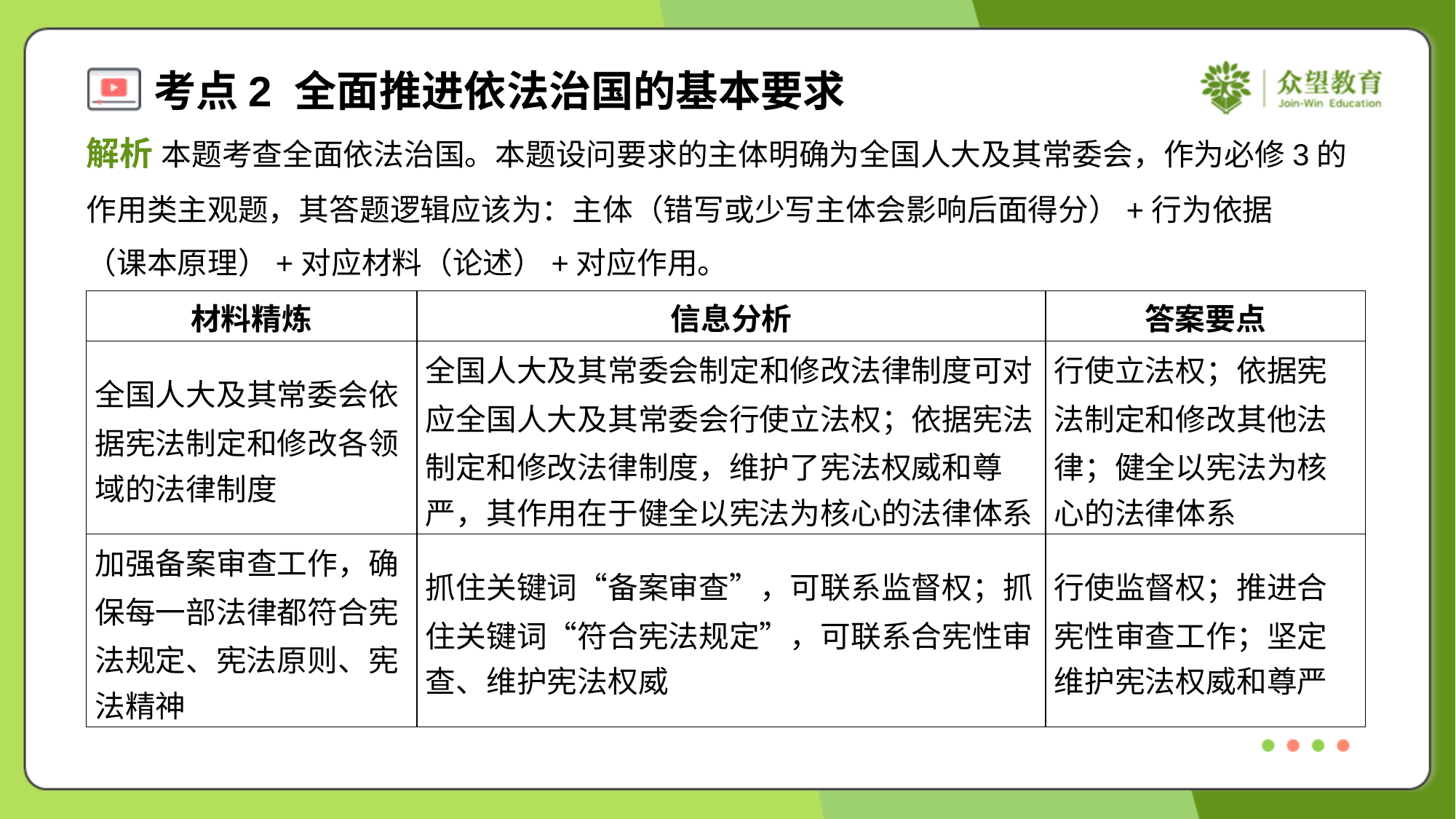

解析 本题考查全面依法治国。本题设问要求的主体明确为全国人大及其常委会，作为必修3的
作用类主观题，其答题逻辑应该为：主体（错写或少写主体会影响后面得分）+行为依据
（课本原理）+对应材料（论述）+对应作用。
| 材料精炼 | 信息分析 | 答案要点 |
| --- | --- | --- |
| 全国人大及其常委会依 据宪法制定和修改各领 域的法律制度 | 全国人大及其常委会制定和修改法律制度可对 应全国人大及其常委会行使立法权；依据宪法 制定和修改法律制度，维护了宪法权威和尊 严，其作用在于健全以宪法为核心的法律体系 | 行使立法权；依据宪 法制定和修改其他法 律；健全以宪法为核 心的法律体系 |
| 加强备案审查工作，确 保每一部法律都符合宪 法规定、宪法原则、宪 法精神 | 抓住关键词“备案审查”，可联系监督权；抓 住关键词“符合宪法规定”，可联系合宪性审 查、维护宪法权威 | 行使监督权；推进合 宪性审查工作；坚定 维护宪法权威和尊严 |